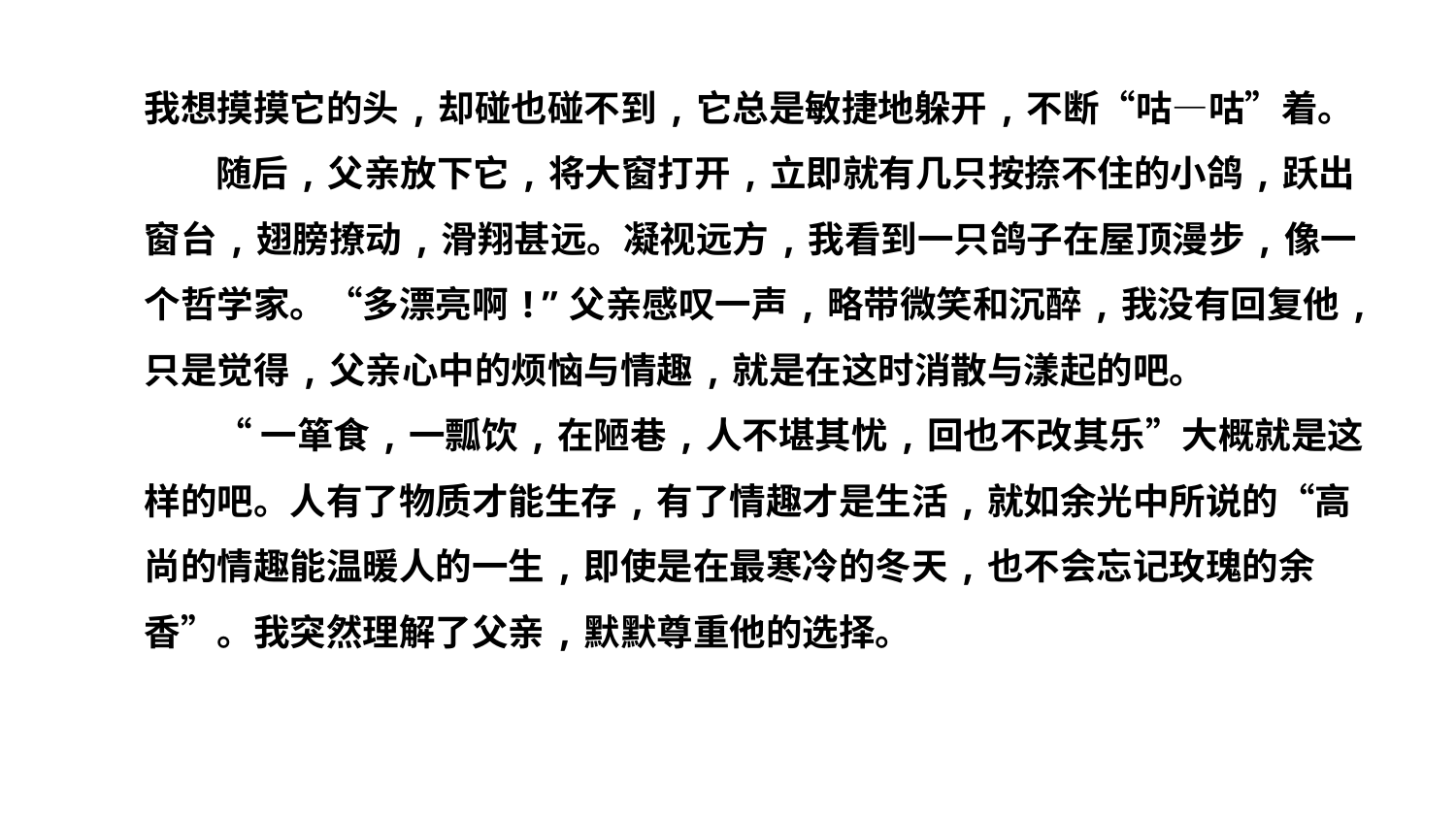

我想摸摸它的头,却碰也碰不到,它总是敏捷地躲开,不断“咕—咕”着。
随后,父亲放下它,将大窗打开,立即就有几只按捺不住的小鸽,跃出窗台,翅膀撩动,滑翔甚远。凝视远方,我看到一只鸽子在屋顶漫步,像一个哲学家。“多漂亮啊!”父亲感叹一声,略带微笑和沉醉,我没有回复他,只是觉得,父亲心中的烦恼与情趣,就是在这时消散与漾起的吧。
“一箪食,一瓢饮,在陋巷,人不堪其忧,回也不改其乐”大概就是这样的吧。人有了物质才能生存,有了情趣才是生活,就如余光中所说的“高尚的情趣能温暖人的一生,即使是在最寒冷的冬天,也不会忘记玫瑰的余香”。我突然理解了父亲,默默尊重他的选择。